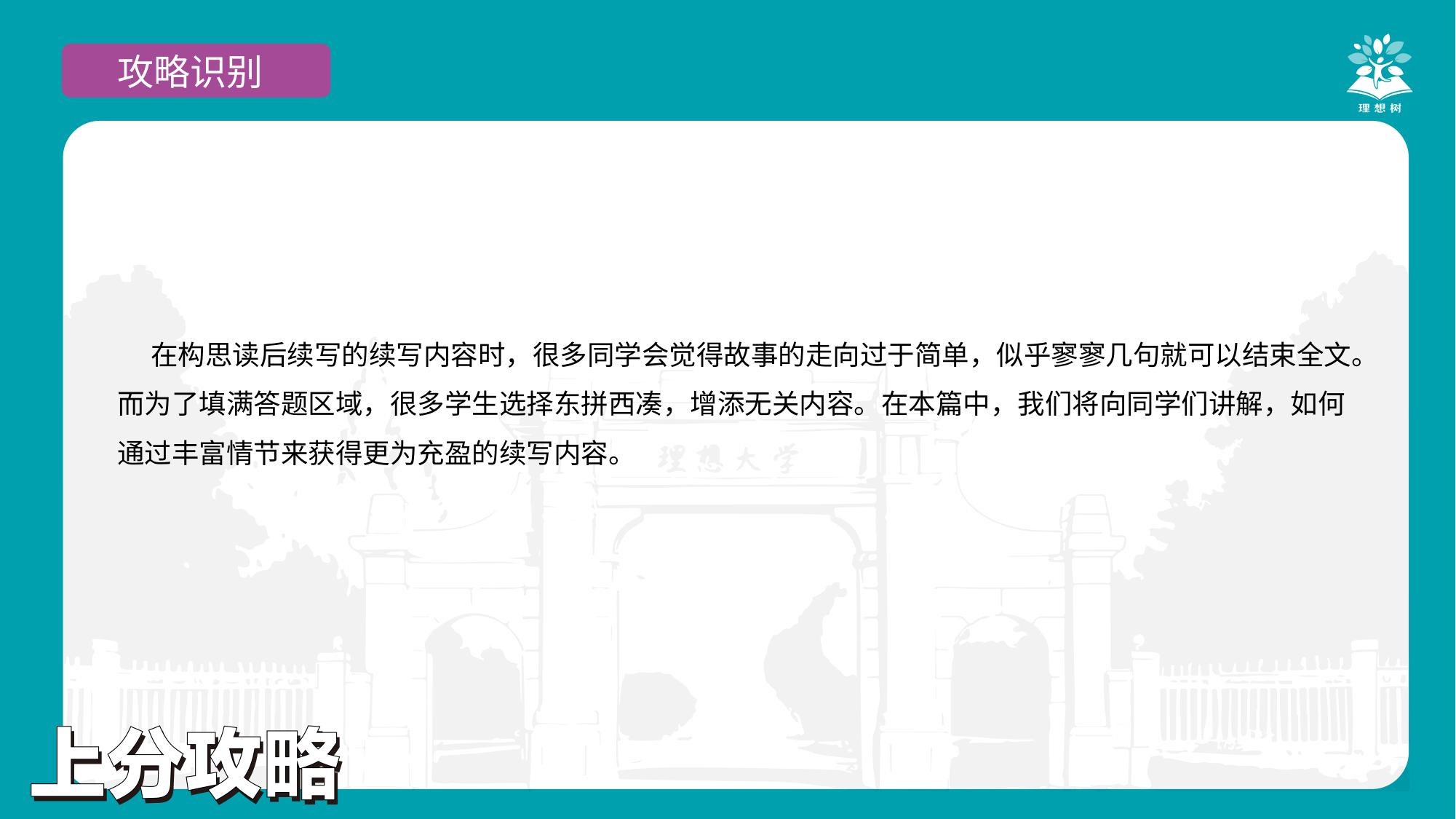

攻略识别
在构思读后续写的续写内容时，很多同学会觉得故事的走向过于简单，似乎寥寥几句就可以结束全文。而为了填满答题区域，很多学生选择东拼西凑，增添无关内容。在本篇中，我们将向同学们讲解，如何通过丰富情节来获得更为充盈的续写内容。